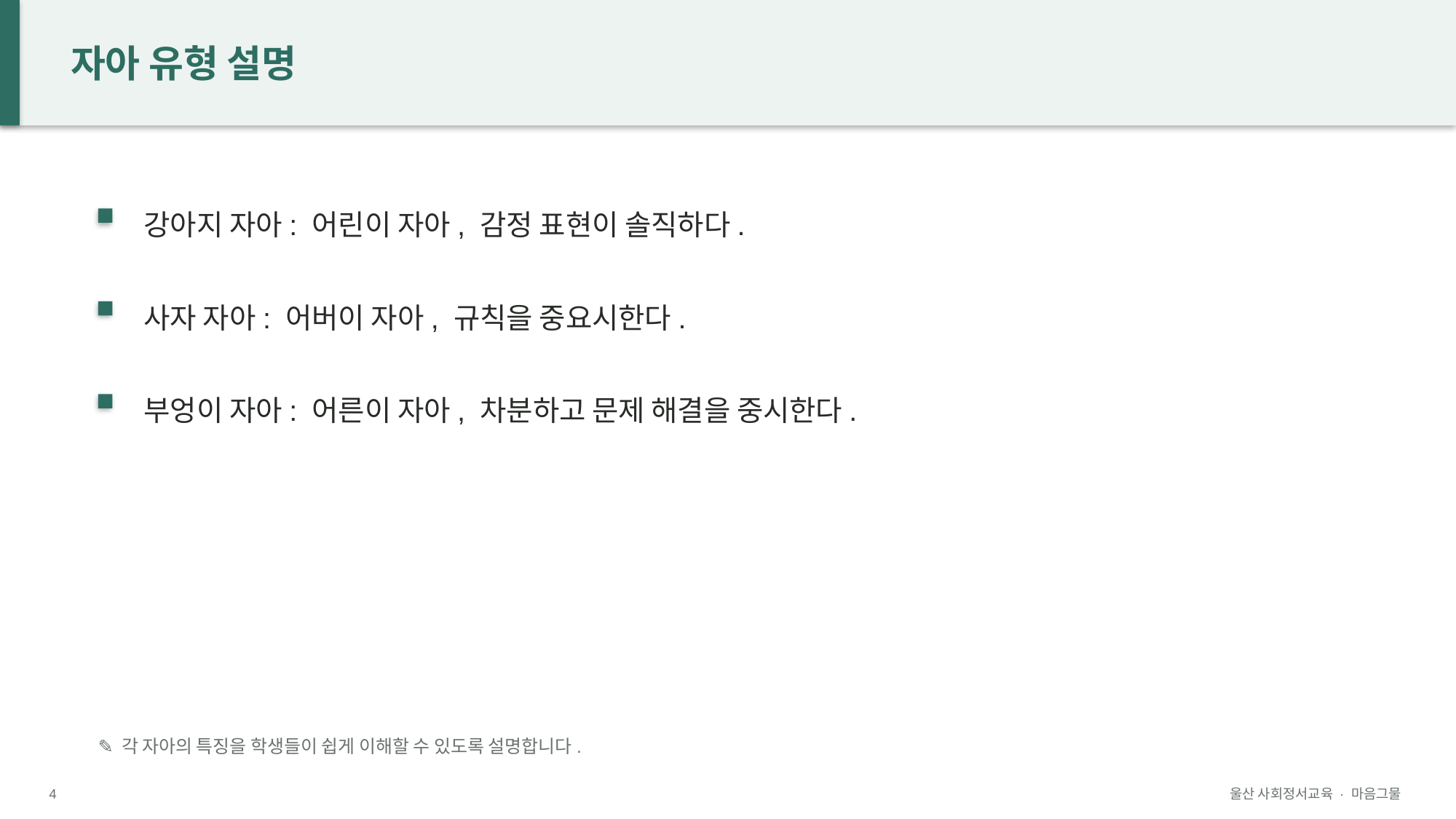

자아 유형 설명
강아지 자아: 어린이 자아, 감정 표현이 솔직하다.

사자 자아: 어버이 자아, 규칙을 중요시한다.

부엉이 자아: 어른이 자아, 차분하고 문제 해결을 중시한다.

✎ 각 자아의 특징을 학생들이 쉽게 이해할 수 있도록 설명합니다.
4
울산 사회정서교육 · 마음그물